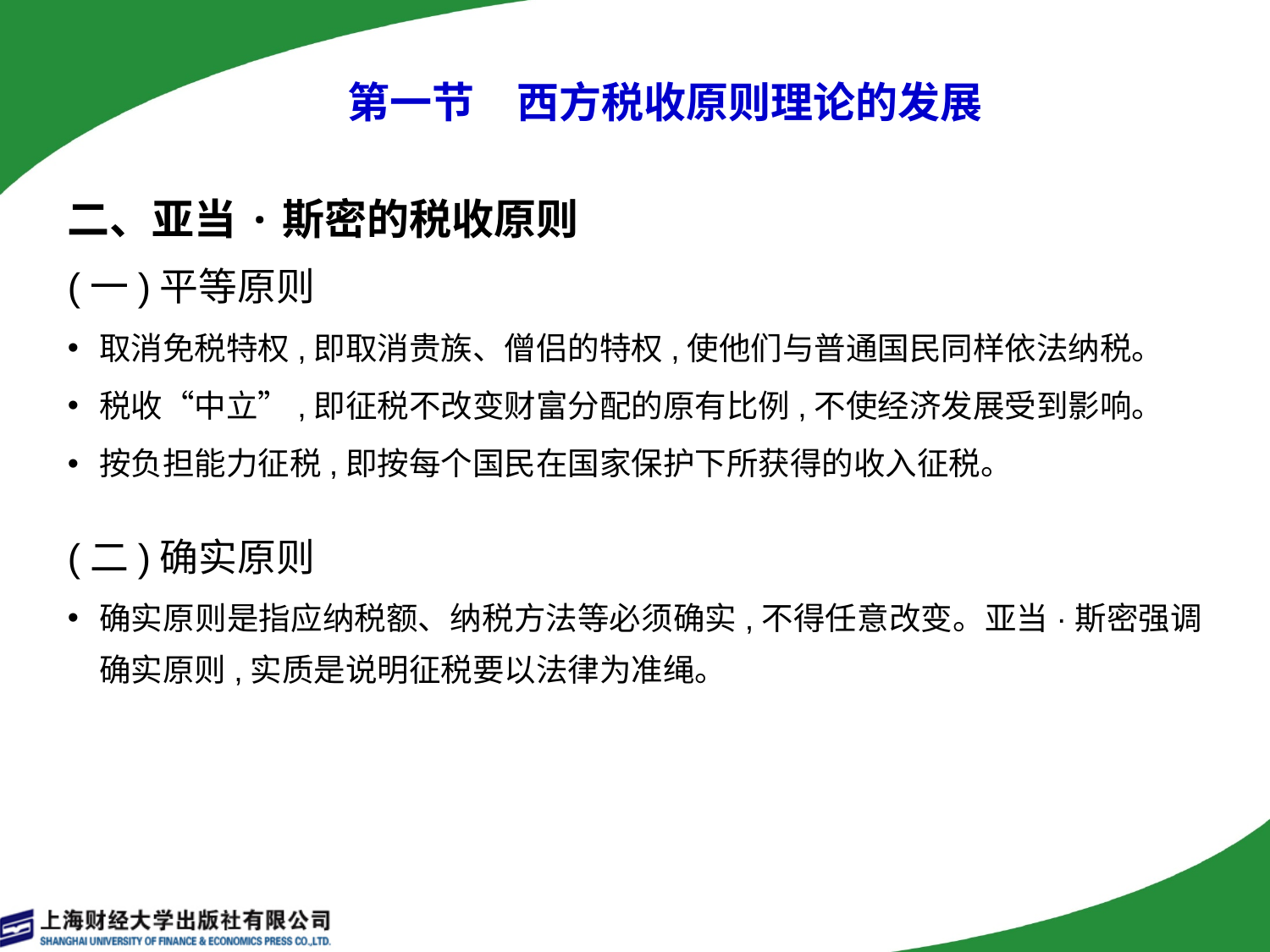

# 第一节　西方税收原则理论的发展
二、亚当·斯密的税收原则
(一)平等原则
取消免税特权,即取消贵族、僧侣的特权,使他们与普通国民同样依法纳税。
税收“中立”,即征税不改变财富分配的原有比例,不使经济发展受到影响。
按负担能力征税,即按每个国民在国家保护下所获得的收入征税。

(二)确实原则
确实原则是指应纳税额、纳税方法等必须确实,不得任意改变。亚当·斯密强调确实原则,实质是说明征税要以法律为准绳。